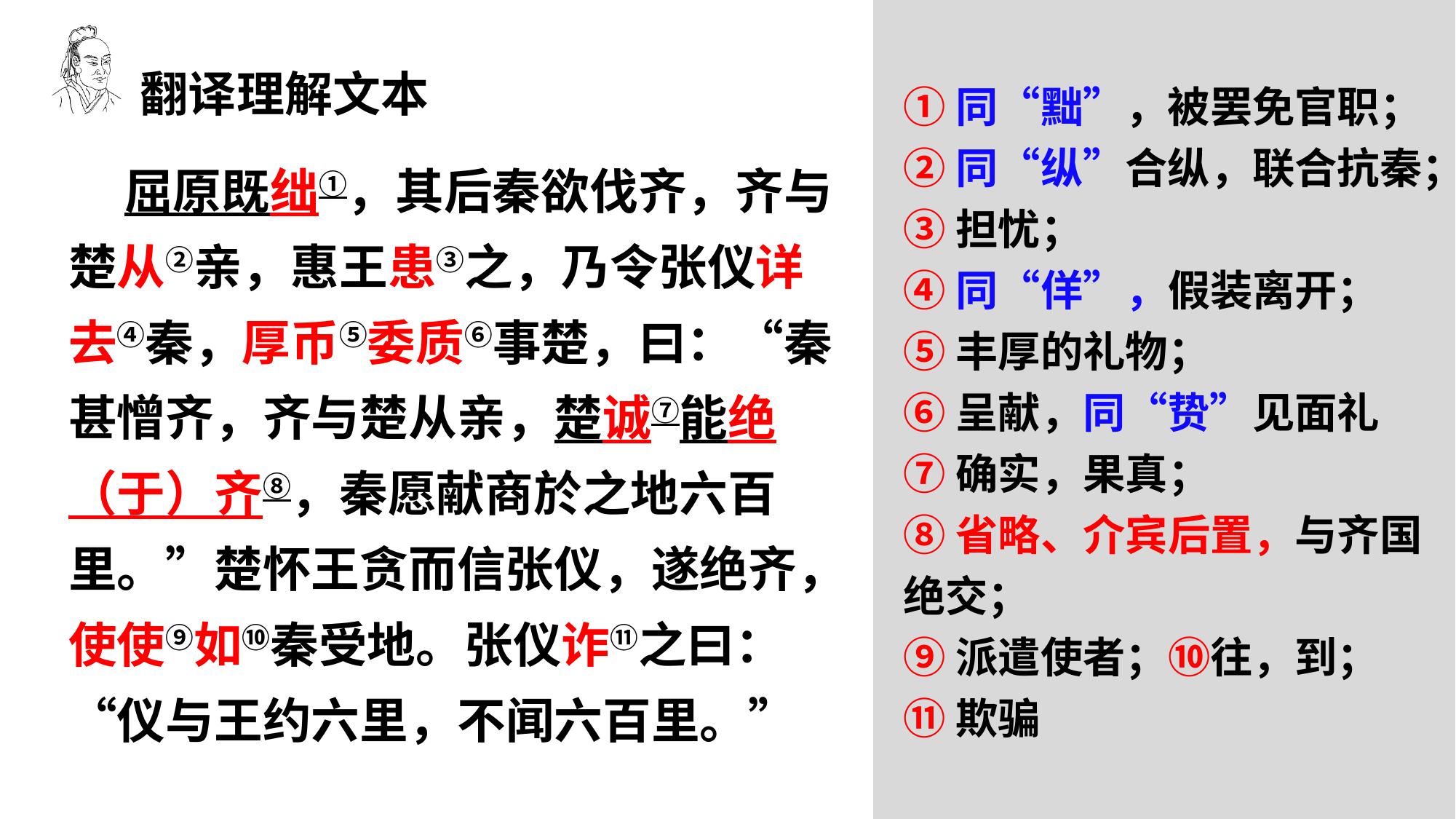

翻译理解文本
①同“黜”，被罢免官职；
②同“纵”合纵，联合抗秦；
③担忧；
④同“佯”，假装离开；
⑤丰厚的礼物；
⑥呈献，同“贽”见面礼
⑦确实，果真；
⑧省略、介宾后置，与齐国绝交；
⑨派遣使者；⑩往，到；
⑪欺骗
    屈原既绌①，其后秦欲伐齐，齐与楚从②亲，惠王患③之，乃令张仪详去④秦，厚币⑤委质⑥事楚，曰：“秦甚憎齐，齐与楚从亲，楚诚⑦能绝（于）齐⑧，秦愿献商於之地六百里。”楚怀王贪而信张仪，遂绝齐，使使⑨如⑩秦受地。张仪诈⑪之曰：“仪与王约六里，不闻六百里。”